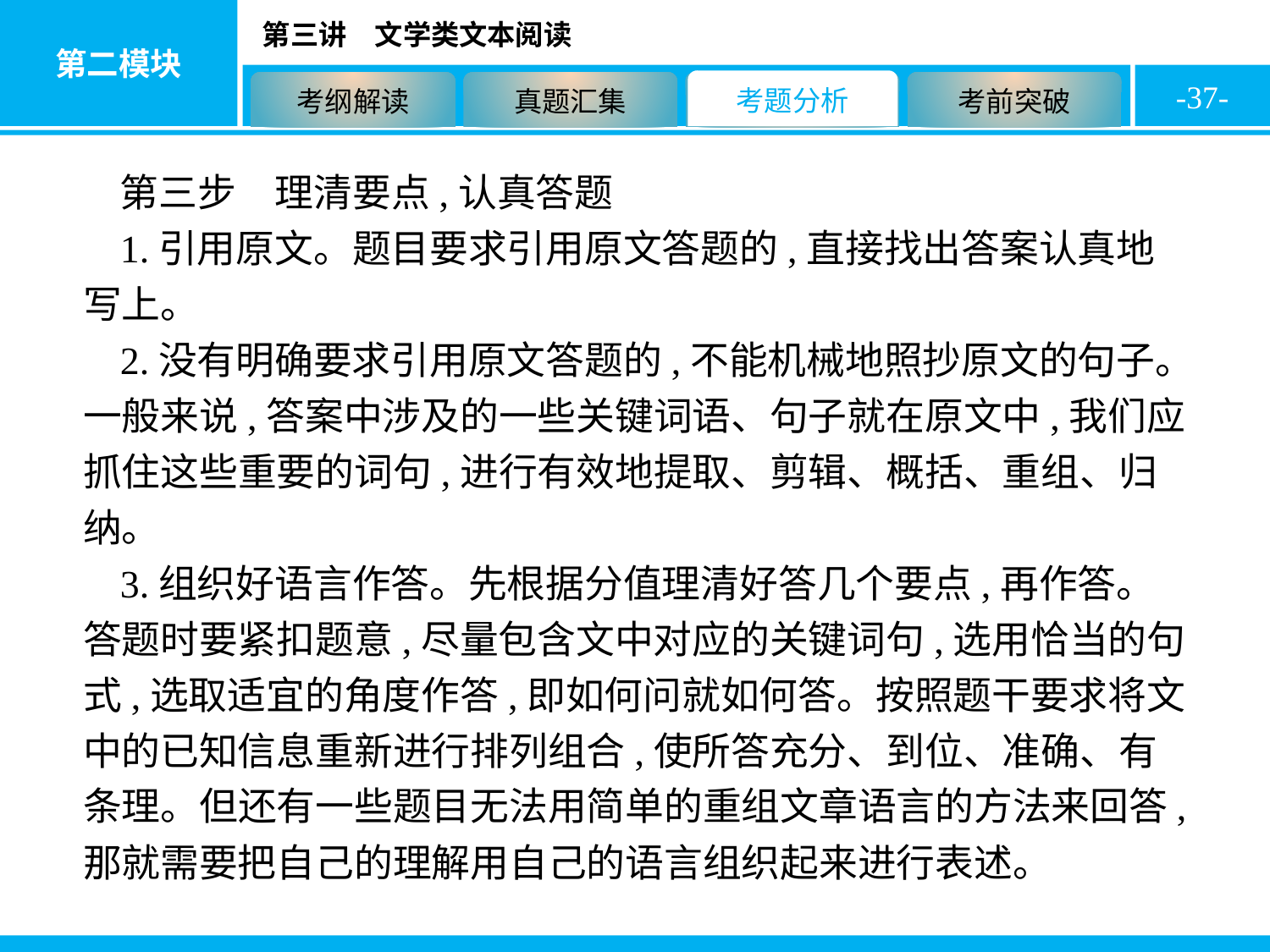

-37-
第三步　理清要点,认真答题
1.引用原文。题目要求引用原文答题的,直接找出答案认真地写上。
2.没有明确要求引用原文答题的,不能机械地照抄原文的句子。一般来说,答案中涉及的一些关键词语、句子就在原文中,我们应抓住这些重要的词句,进行有效地提取、剪辑、概括、重组、归纳。
3.组织好语言作答。先根据分值理清好答几个要点,再作答。答题时要紧扣题意,尽量包含文中对应的关键词句,选用恰当的句式,选取适宜的角度作答,即如何问就如何答。按照题干要求将文中的已知信息重新进行排列组合,使所答充分、到位、准确、有条理。但还有一些题目无法用简单的重组文章语言的方法来回答,那就需要把自己的理解用自己的语言组织起来进行表述。